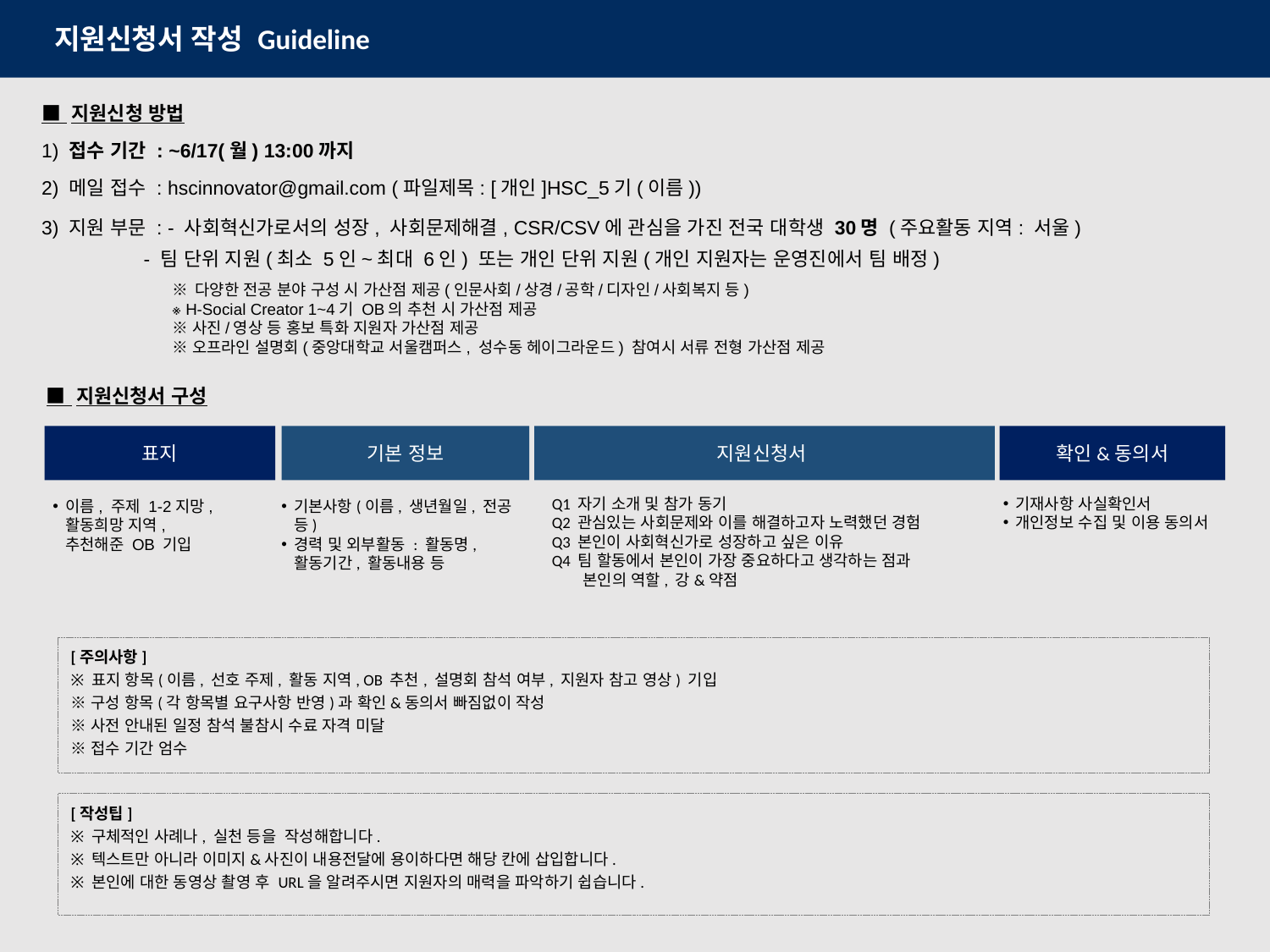

지원신청서 작성 Guideline
■ 지원신청 방법
1) 접수 기간 : ~6/17(월) 13:00까지
2) 메일 접수 : hscinnovator@gmail.com (파일제목: [개인]HSC_5기(이름))
3) 지원 부문 : - 사회혁신가로서의 성장, 사회문제해결, CSR/CSV에 관심을 가진 전국 대학생 30명 (주요활동 지역: 서울)
                  - 팀 단위 지원(최소 5인~최대 6인) 또는 개인 단위 지원(개인 지원자는 운영진에서 팀 배정)
※ 다양한 전공 분야 구성 시 가산점 제공(인문사회/상경/공학/디자인/사회복지 등)
※ H-Social Creator 1~4기 OB의 추천 시 가산점 제공
※ 사진/영상 등 홍보 특화 지원자 가산점 제공
※ 오프라인 설명회(중앙대학교 서울캠퍼스, 성수동 헤이그라운드) 참여시 서류 전형 가산점 제공
■ 지원신청서 구성
표지
확인&동의서
기본 정보
지원신청서
Q1 자기 소개 및 참가 동기
Q2 관심있는 사회문제와 이를 해결하고자 노력했던 경험
Q3 본인이 사회혁신가로 성장하고 싶은 이유
Q4 팀 할동에서 본인이 가장 중요하다고 생각하는 점과
       본인의 역할, 강&약점
기재사항 사실확인서
개인정보 수집 및 이용 동의서
이름, 주제 1-2지망,
활동희망 지역,
추천해준 OB 기입
기본사항(이름, 생년월일, 전공 등)
경력 및 외부활동 : 활동명,
활동기간, 활동내용 등
[주의사항]
※ 표지 항목(이름, 선호 주제, 활동 지역, OB 추천, 설명회 참석 여부, 지원자 참고 영상) 기입
※ 구성 항목(각 항목별 요구사항 반영)과 확인&동의서 빠짐없이 작성
※ 사전 안내된 일정 참석 불참시 수료 자격 미달
※ 접수 기간 엄수
[작성팁]
※ 구체적인 사례나, 실천 등을  작성해합니다.
※ 텍스트만 아니라 이미지&사진이 내용전달에 용이하다면 해당 칸에 삽입합니다.
※ 본인에 대한 동영상 촬영 후 URL을 알려주시면 지원자의 매력을 파악하기 쉽습니다.